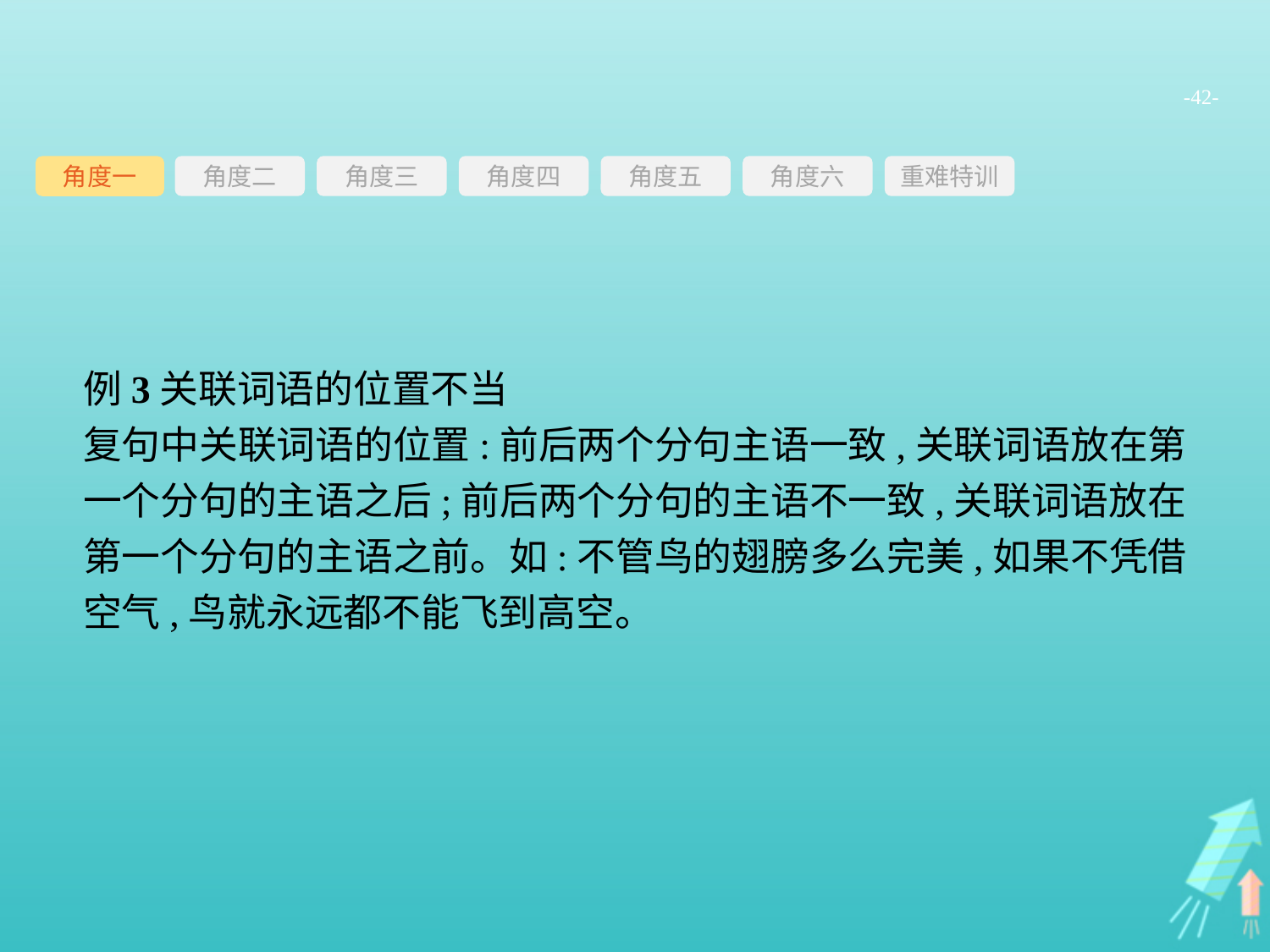

-42-
角度三
角度四
角度五
角度六
重难特训
角度二
角度一
例3关联词语的位置不当
复句中关联词语的位置:前后两个分句主语一致,关联词语放在第一个分句的主语之后;前后两个分句的主语不一致,关联词语放在第一个分句的主语之前。如:不管鸟的翅膀多么完美,如果不凭借空气,鸟就永远都不能飞到高空。